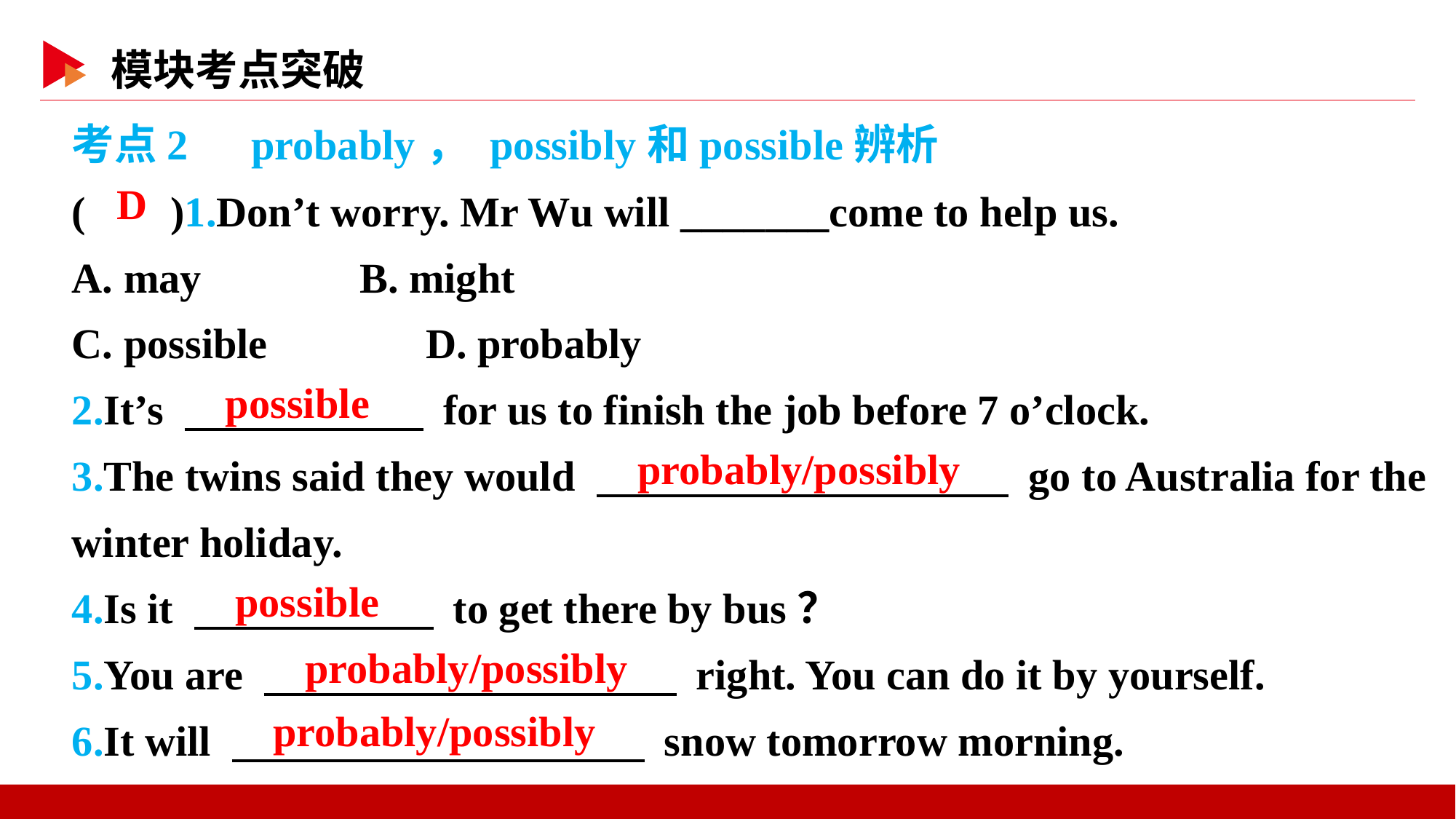

考点2　probably， possibly和possible辨析
(        )1.Don’t worry. Mr Wu will _______come to help us.
A. may               B. might
C. possible               D. probably
2.It’s 　                　 for us to finish the job before 7 o’clock.
3.The twins said they would 　                                  　 go to Australia for the winter holiday.
4.Is it 　                　 to get there by bus？
5.You are 　                                  　 right. You can do it by yourself.
6.It will 　                                  　 snow tomorrow morning.
   D
　possible
　probably/possibly
　possible
　probably/possibly
　probably/possibly